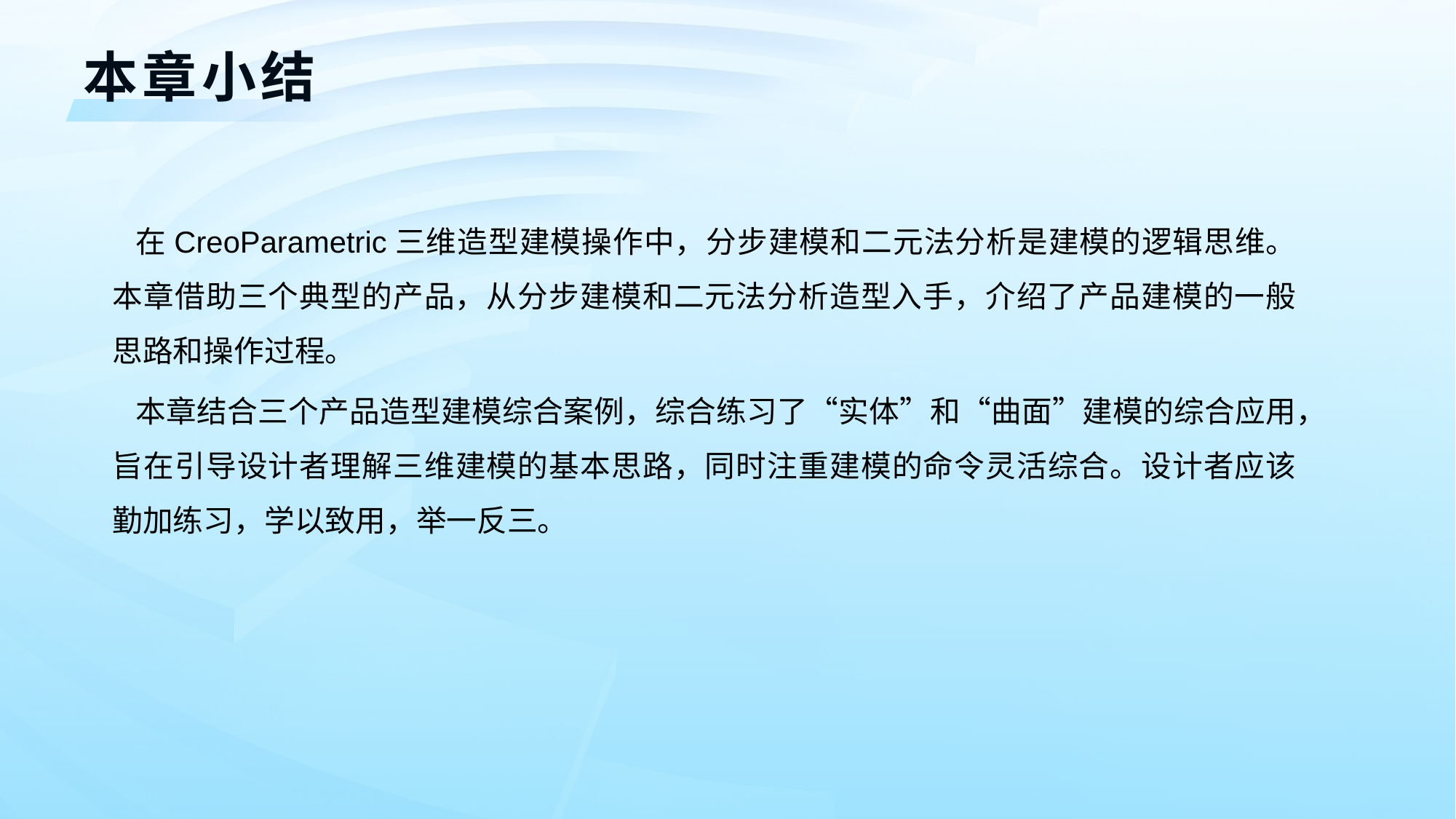

本章小结
在CreoParametric三维造型建模操作中，分步建模和二元法分析是建模的逻辑思维。本章借助三个典型的产品，从分步建模和二元法分析造型入手，介绍了产品建模的一般思路和操作过程。
本章结合三个产品造型建模综合案例，综合练习了“实体”和“曲面”建模的综合应用，旨在引导设计者理解三维建模的基本思路，同时注重建模的命令灵活综合。设计者应该勤加练习，学以致用，举一反三。